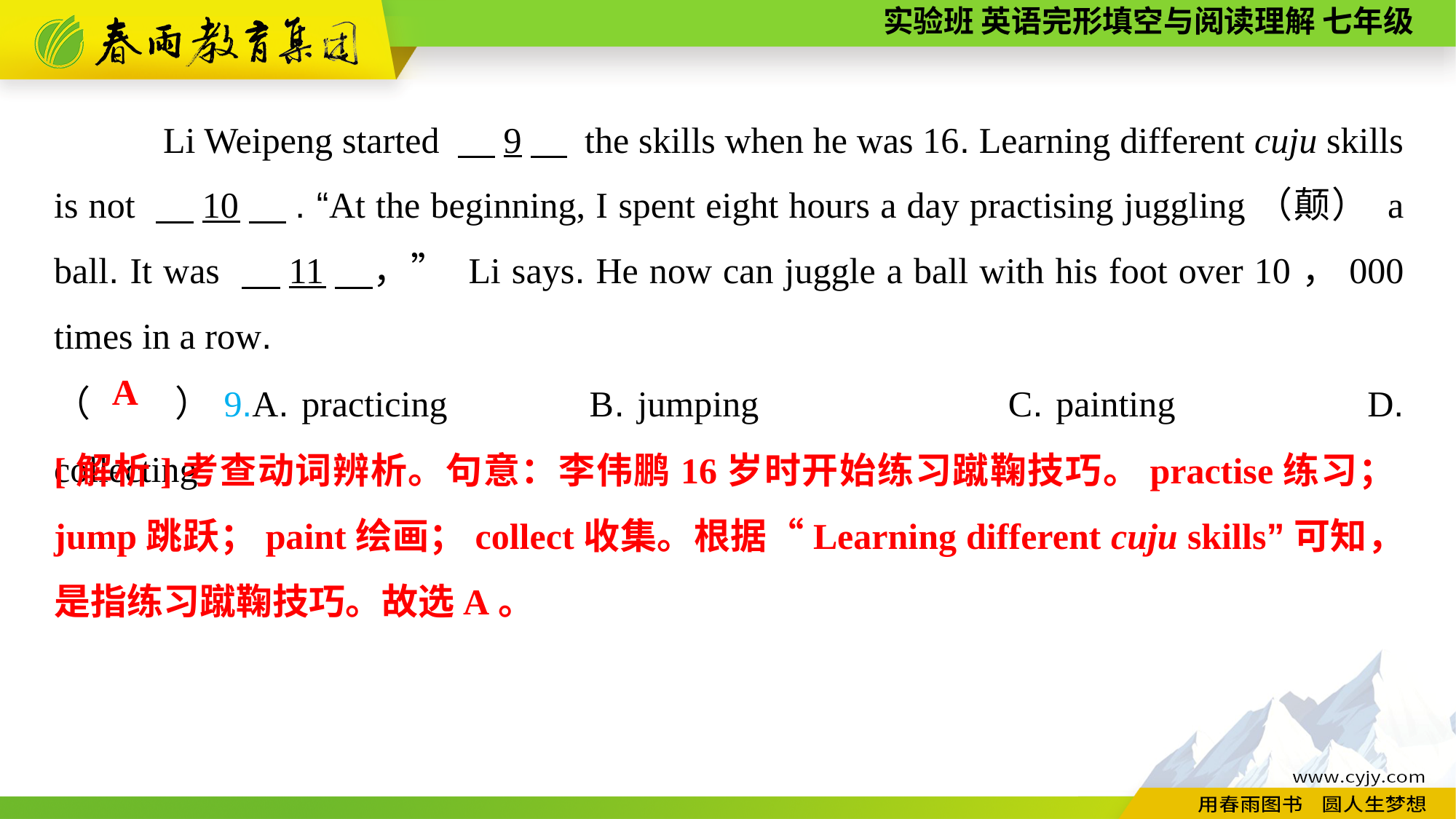

Li Weipeng started 　9　 the skills when he was 16. Learning different cuju skills is not 　10　. “At the beginning, I spent eight hours a day practising juggling（颠） a ball. It was 　11　，” Li says. He now can juggle a ball with his foot over 10，000 times in a row.
（　　）9.A. practicing           B. jumping  	         C. painting		D. collecting
A
[解析]考查动词辨析。句意：李伟鹏16岁时开始练习蹴鞠技巧。practise练习；jump跳跃；paint绘画；collect收集。根据“Learning different cuju skills”可知，是指练习蹴鞠技巧。故选A。